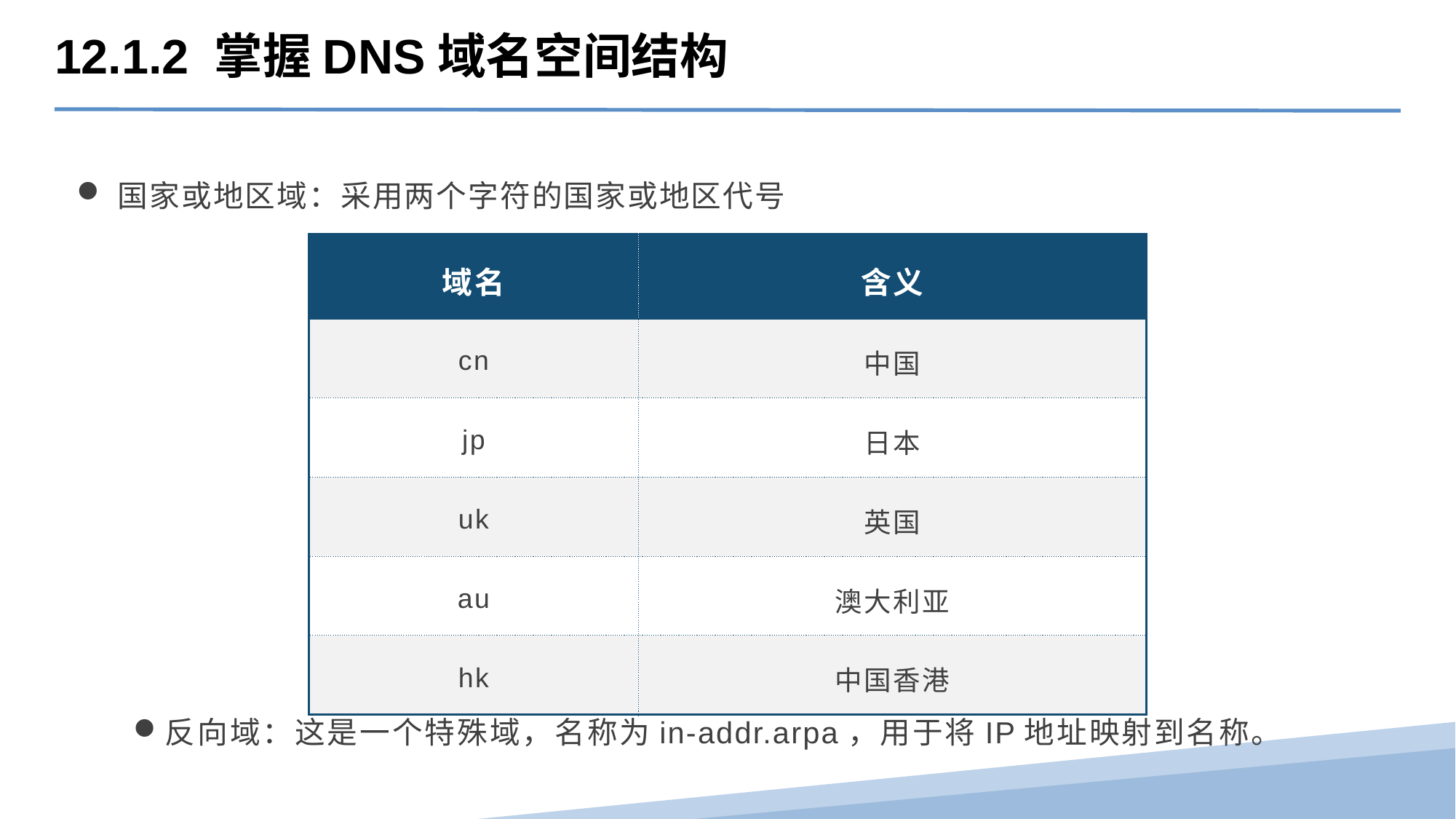

12.1.2 掌握DNS域名空间结构
国家或地区域：采用两个字符的国家或地区代号
| 域名 | 含义 |
| --- | --- |
| cn | 中国 |
| jp | 日本 |
| uk | 英国 |
| au | 澳大利亚 |
| hk | 中国香港 |
反向域：这是一个特殊域，名称为in-addr.arpa，用于将IP地址映射到名称。